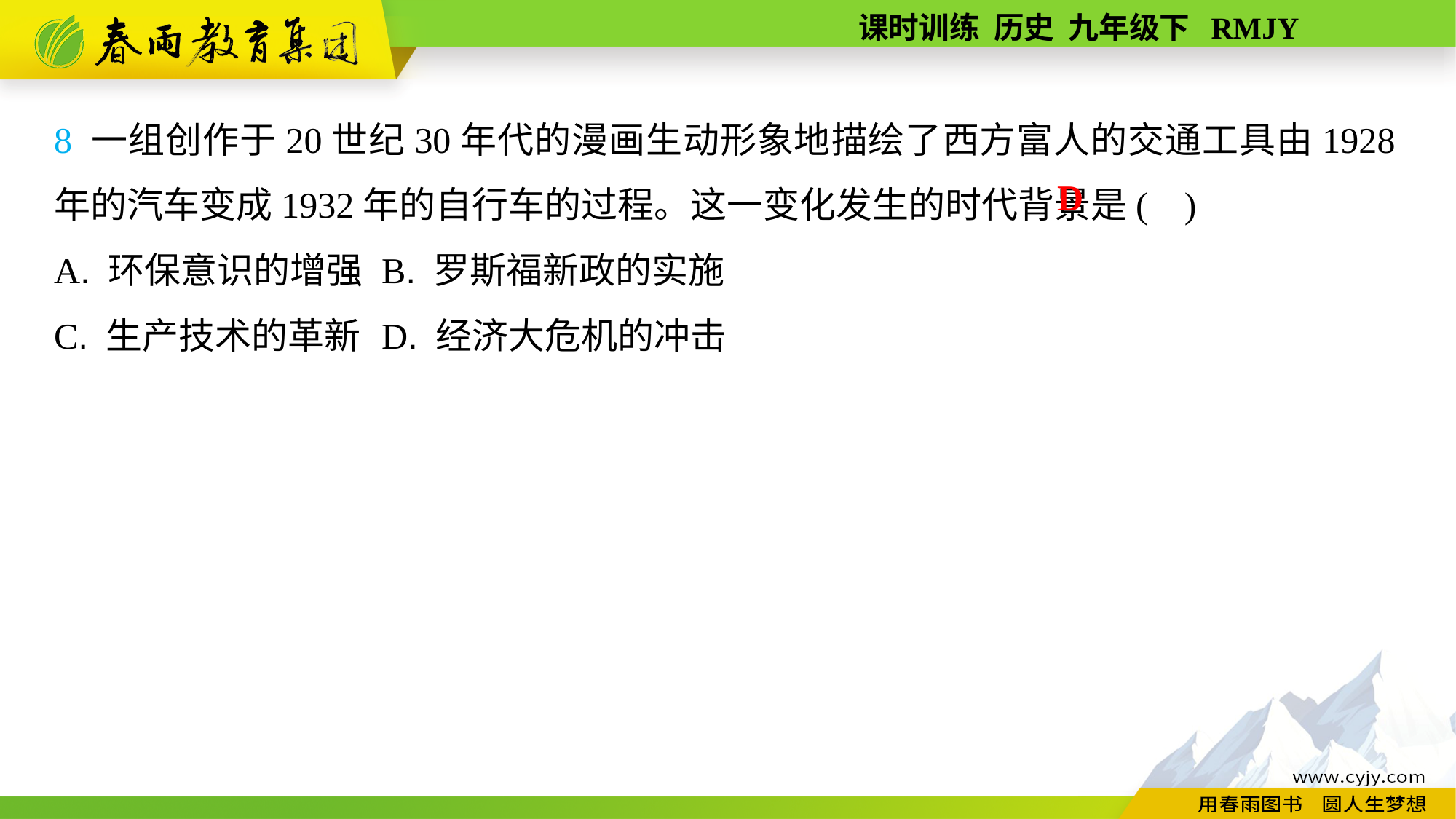

8 一组创作于20世纪30年代的漫画生动形象地描绘了西方富人的交通工具由1928年的汽车变成1932年的自行车的过程。这一变化发生的时代背景是(    )
A. 环保意识的增强	B. 罗斯福新政的实施
C. 生产技术的革新	D. 经济大危机的冲击

D